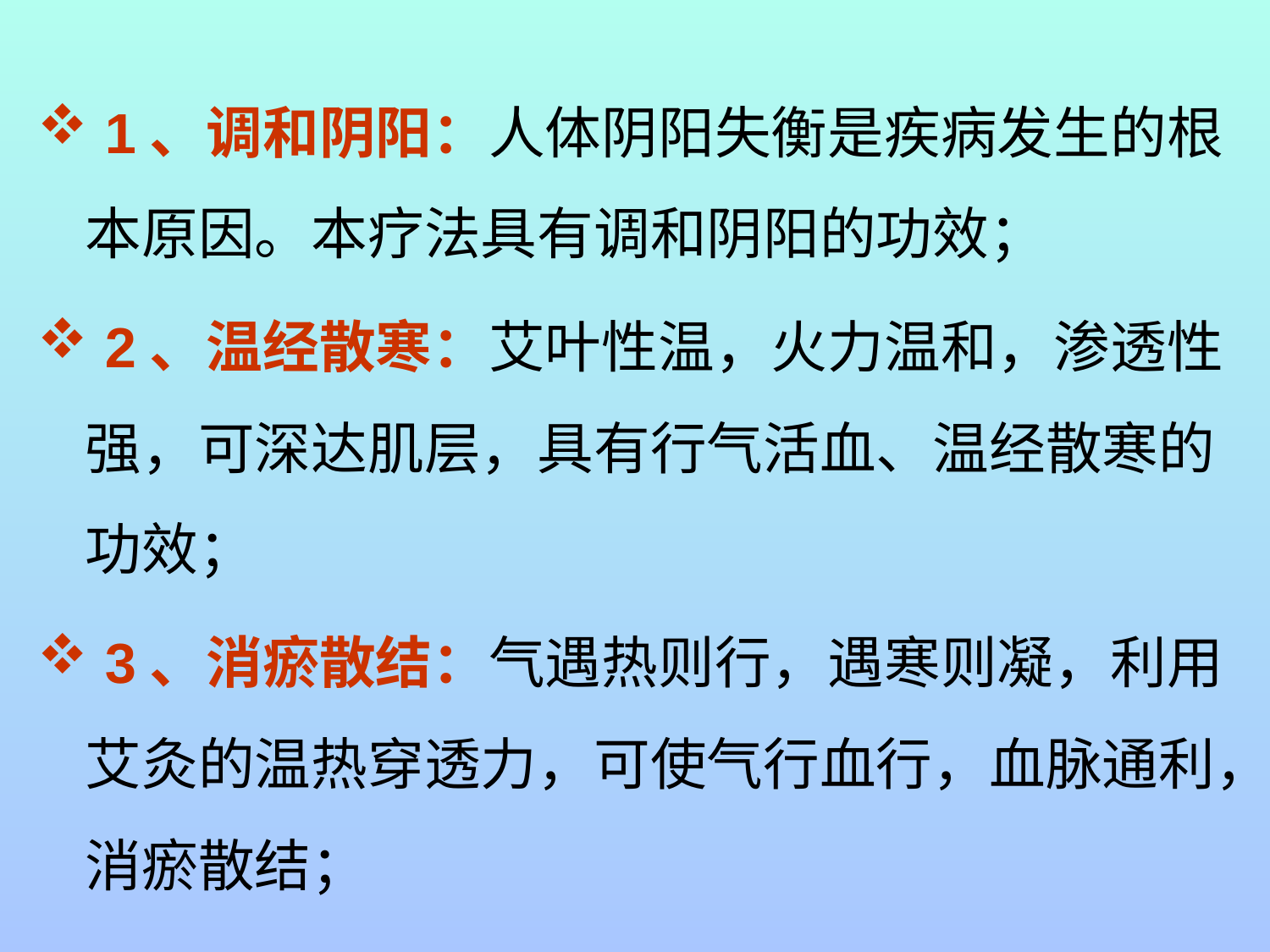

1、调和阴阳：人体阴阳失衡是疾病发生的根本原因。本疗法具有调和阴阳的功效；
 2、温经散寒：艾叶性温，火力温和，渗透性强，可深达肌层，具有行气活血、温经散寒的功效；
 3、消瘀散结：气遇热则行，遇寒则凝，利用艾灸的温热穿透力，可使气行血行，血脉通利，消瘀散结；